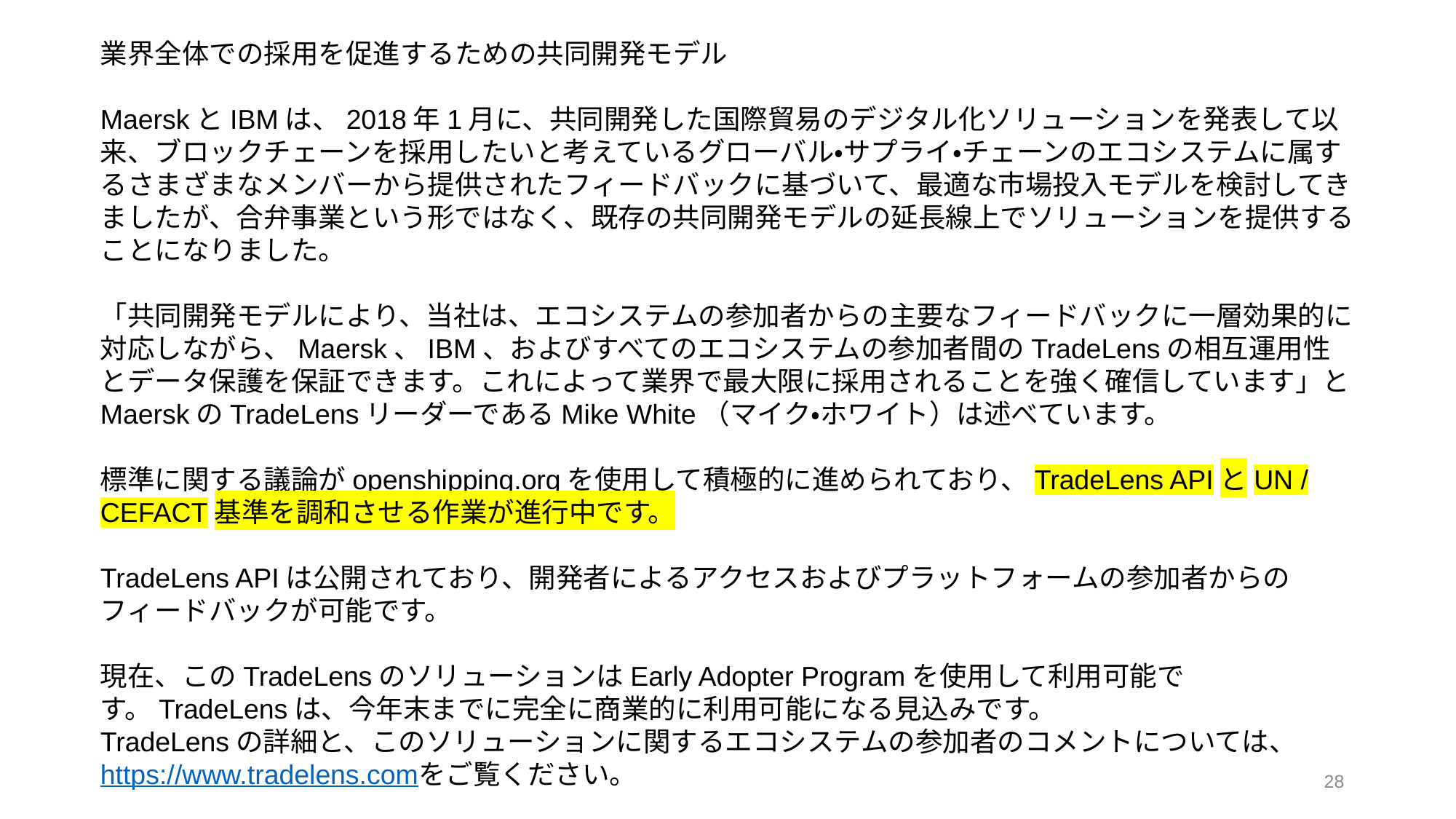

業界全体での採用を促進するための共同開発モデル
MaerskとIBMは、2018年1月に、共同開発した国際貿易のデジタル化ソリューションを発表して以来、ブロックチェーンを採用したいと考えているグローバル・サプライ・チェーンのエコシステムに属するさまざまなメンバーから提供されたフィードバックに基づいて、最適な市場投入モデルを検討してきましたが、合弁事業という形ではなく、既存の共同開発モデルの延長線上でソリューションを提供することになりました。

「共同開発モデルにより、当社は、エコシステムの参加者からの主要なフィードバックに一層効果的に対応しながら、Maersk、IBM、およびすべてのエコシステムの参加者間のTradeLensの相互運用性とデータ保護を保証できます。これによって業界で最大限に採用されることを強く確信しています」とMaerskのTradeLensリーダーであるMike White（マイク・ホワイト）は述べています。

標準に関する議論がopenshipping.orgを使用して積極的に進められており、TradeLens APIとUN / CEFACT基準を調和させる作業が進行中です。

TradeLens APIは公開されており、開発者によるアクセスおよびプラットフォームの参加者からのフィードバックが可能です。

現在、このTradeLensのソリューションはEarly Adopter Programを使用して利用可能です。TradeLensは、今年末までに完全に商業的に利用可能になる見込みです。
TradeLensの詳細と、このソリューションに関するエコシステムの参加者のコメントについては、https://www.tradelens.comをご覧ください。
28